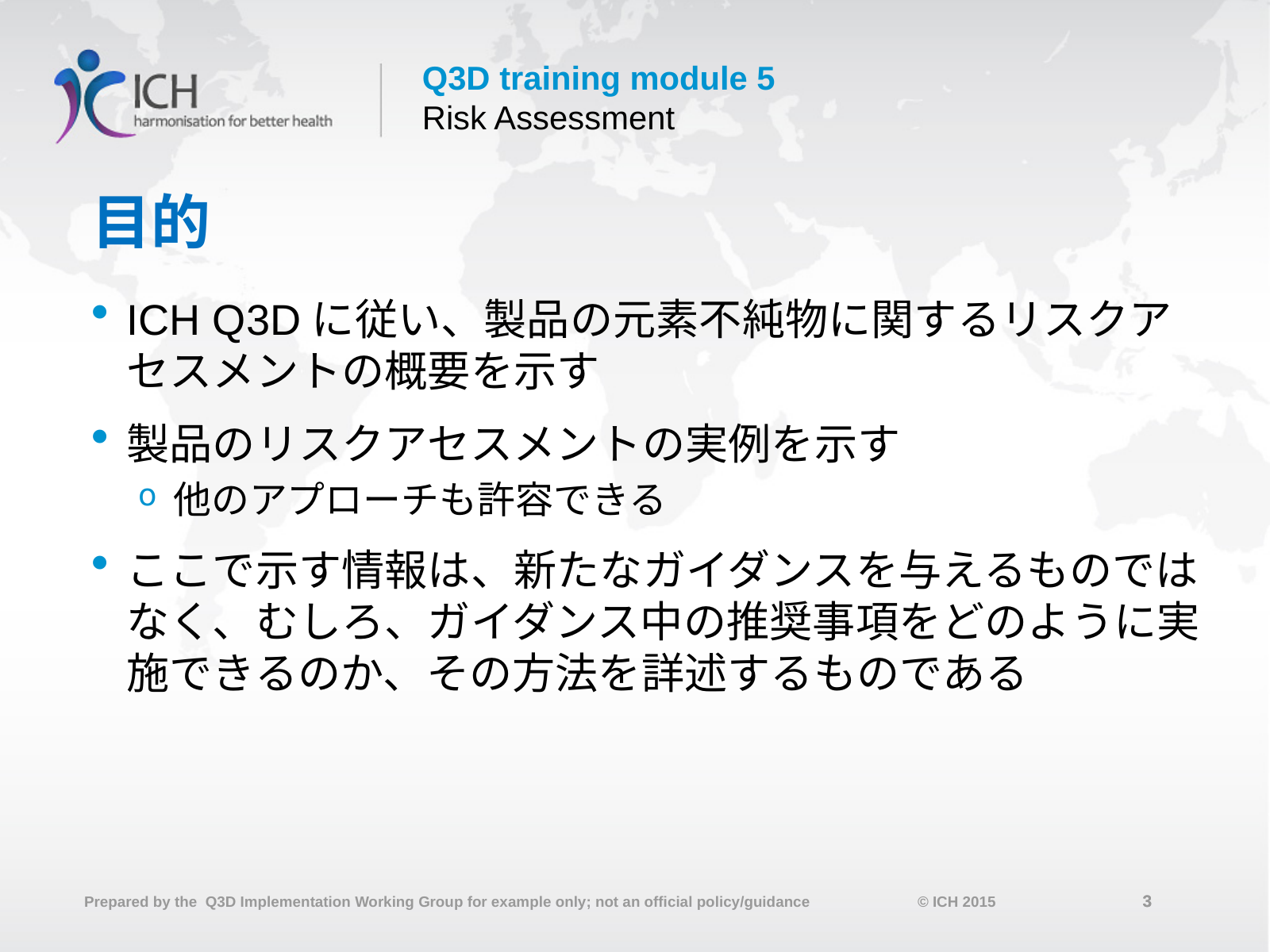

# 目的
ICH Q3Dに従い、製品の元素不純物に関するリスクアセスメントの概要を示す
製品のリスクアセスメントの実例を示す
他のアプローチも許容できる
ここで示す情報は、新たなガイダンスを与えるものではなく、むしろ、ガイダンス中の推奨事項をどのように実施できるのか、その方法を詳述するものである